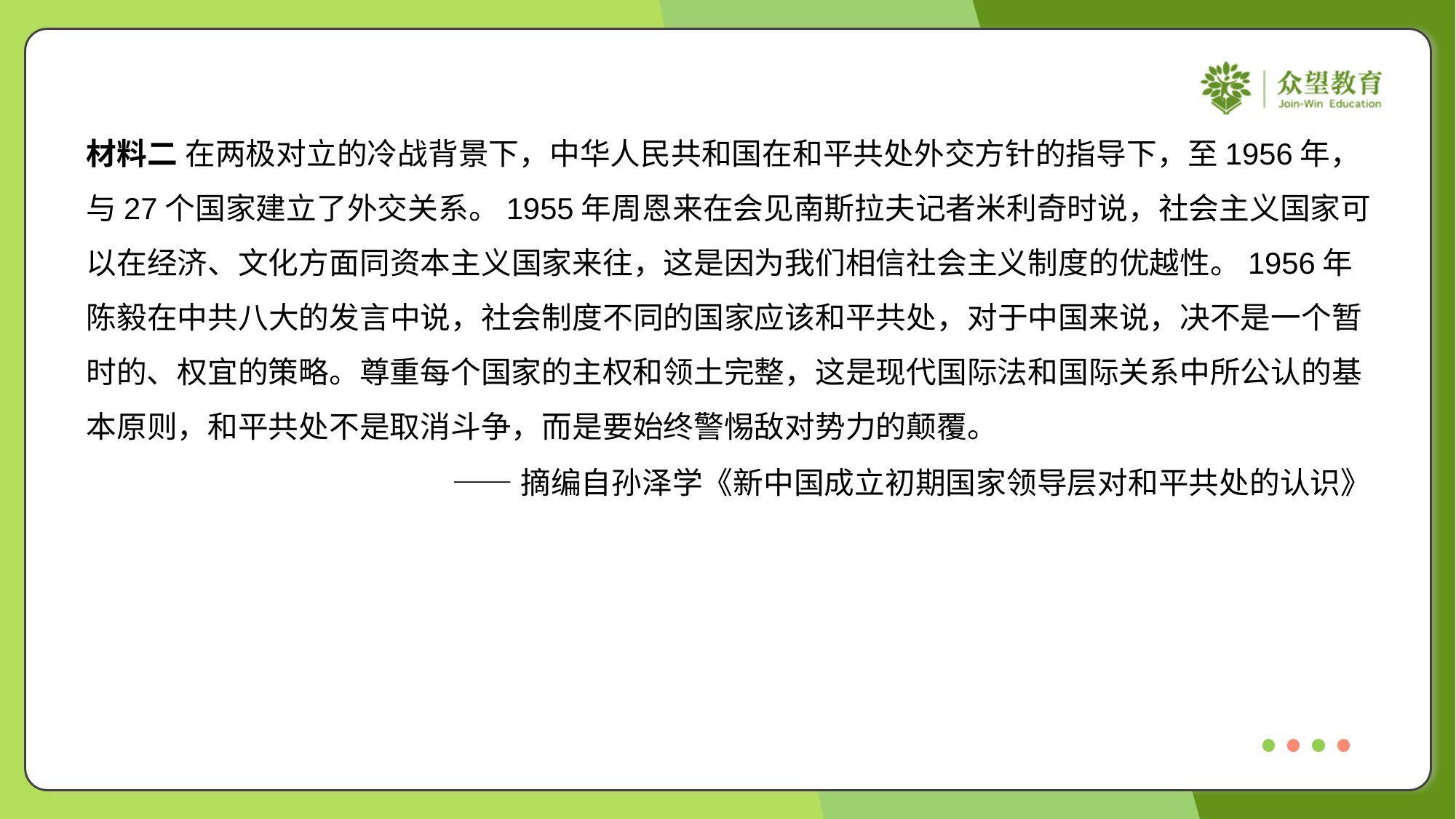

材料二 在两极对立的冷战背景下，中华人民共和国在和平共处外交方针的指导下，至1956年，
与27个国家建立了外交关系。1955年周恩来在会见南斯拉夫记者米利奇时说，社会主义国家可
以在经济、文化方面同资本主义国家来往，这是因为我们相信社会主义制度的优越性。1956年
陈毅在中共八大的发言中说，社会制度不同的国家应该和平共处，对于中国来说，决不是一个暂
时的、权宜的策略。尊重每个国家的主权和领土完整，这是现代国际法和国际关系中所公认的基
本原则，和平共处不是取消斗争，而是要始终警惕敌对势力的颠覆。
——摘编自孙泽学《新中国成立初期国家领导层对和平共处的认识》